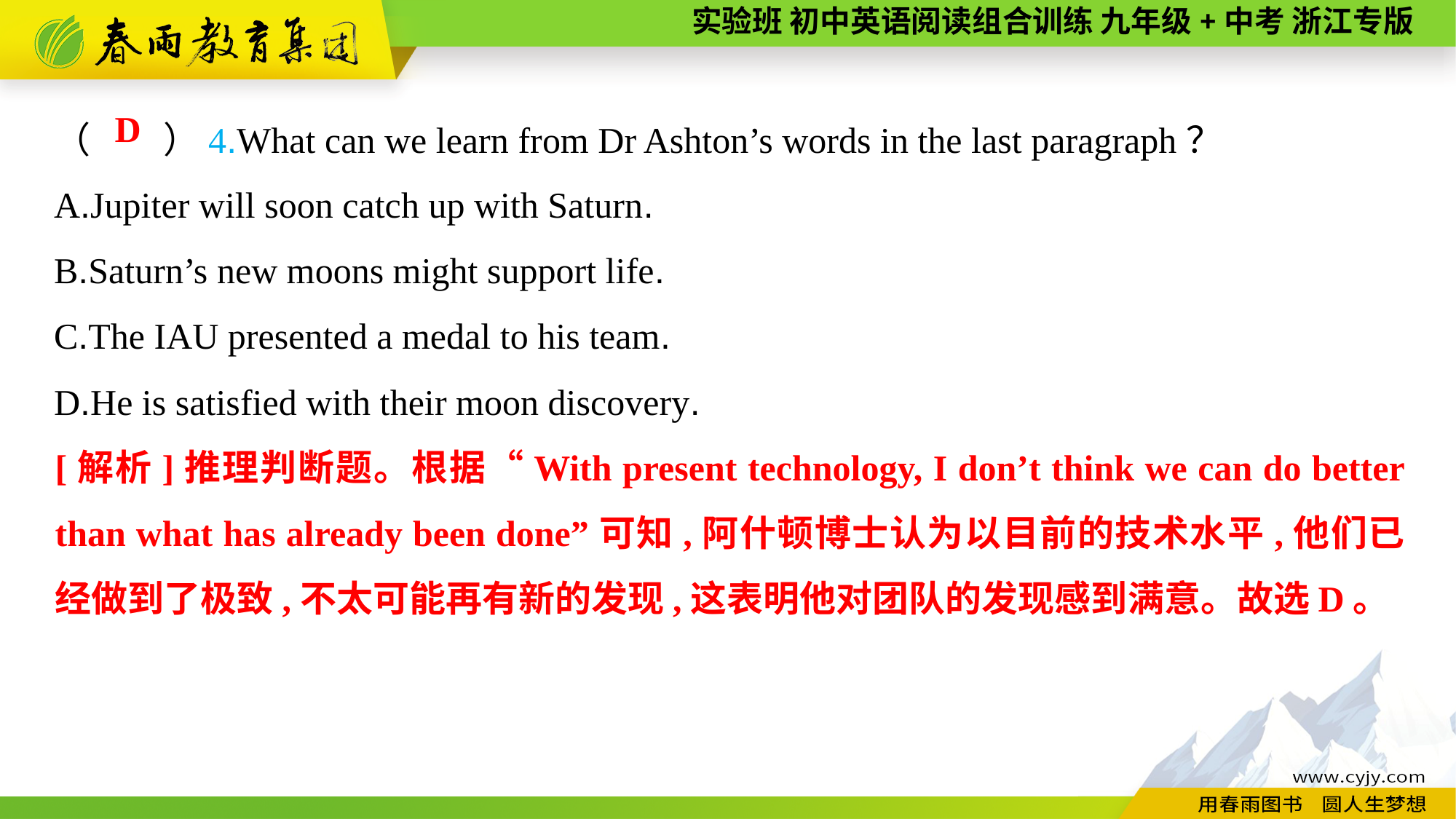

（　　）4.What can we learn from Dr Ashton’s words in the last paragraph？
A.Jupiter will soon catch up with Saturn.
B.Saturn’s new moons might support life.
C.The IAU presented a medal to his team.
D.He is satisfied with their moon discovery.
D
[解析]推理判断题。根据“With present technology, I don’t think we can do better than what has already been done”可知,阿什顿博士认为以目前的技术水平,他们已经做到了极致,不太可能再有新的发现,这表明他对团队的发现感到满意。故选D。